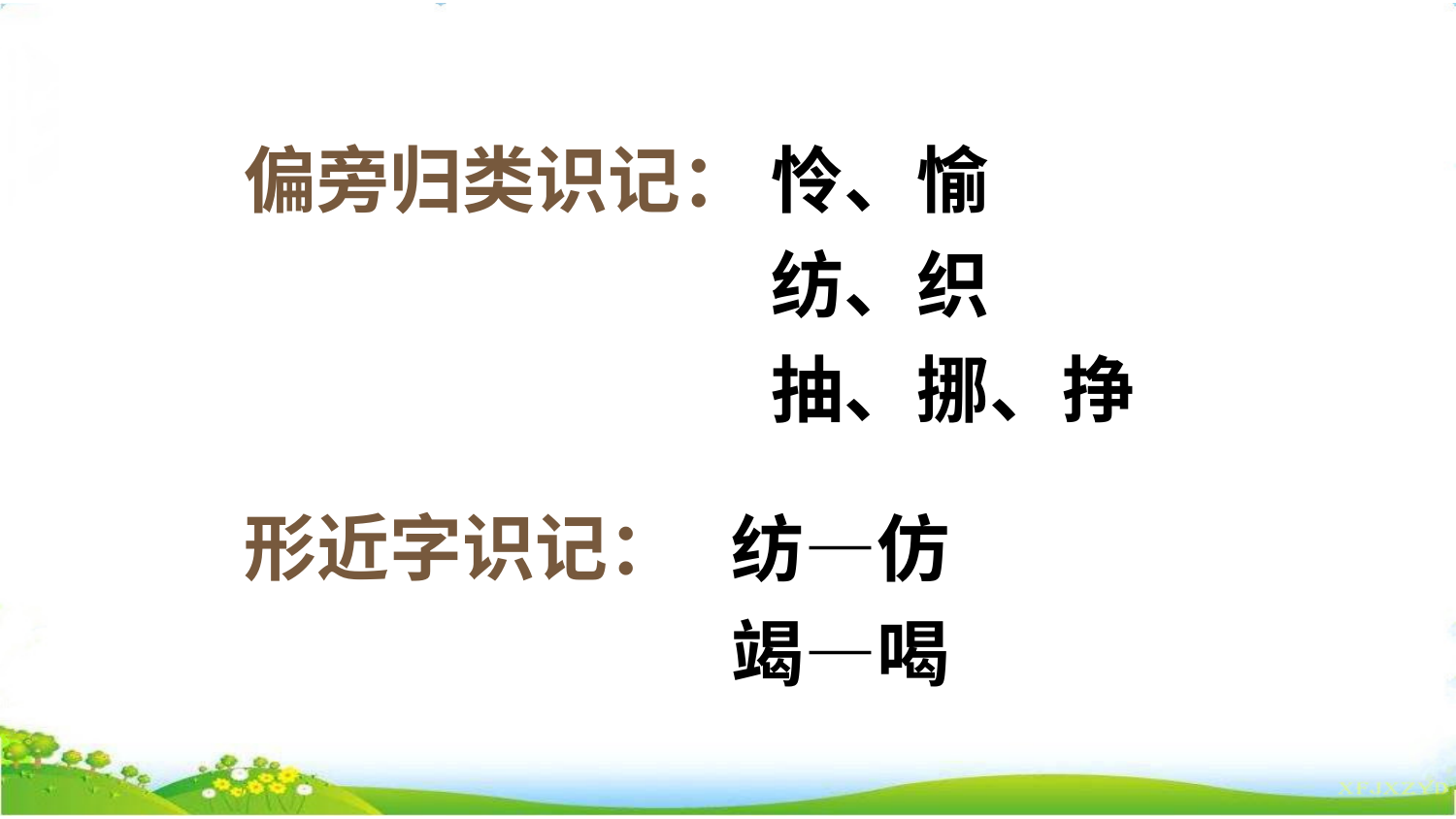

偏旁归类识记：
怜、愉
纺、织
抽、挪、挣
形近字识记：
纺—仿
竭—喝